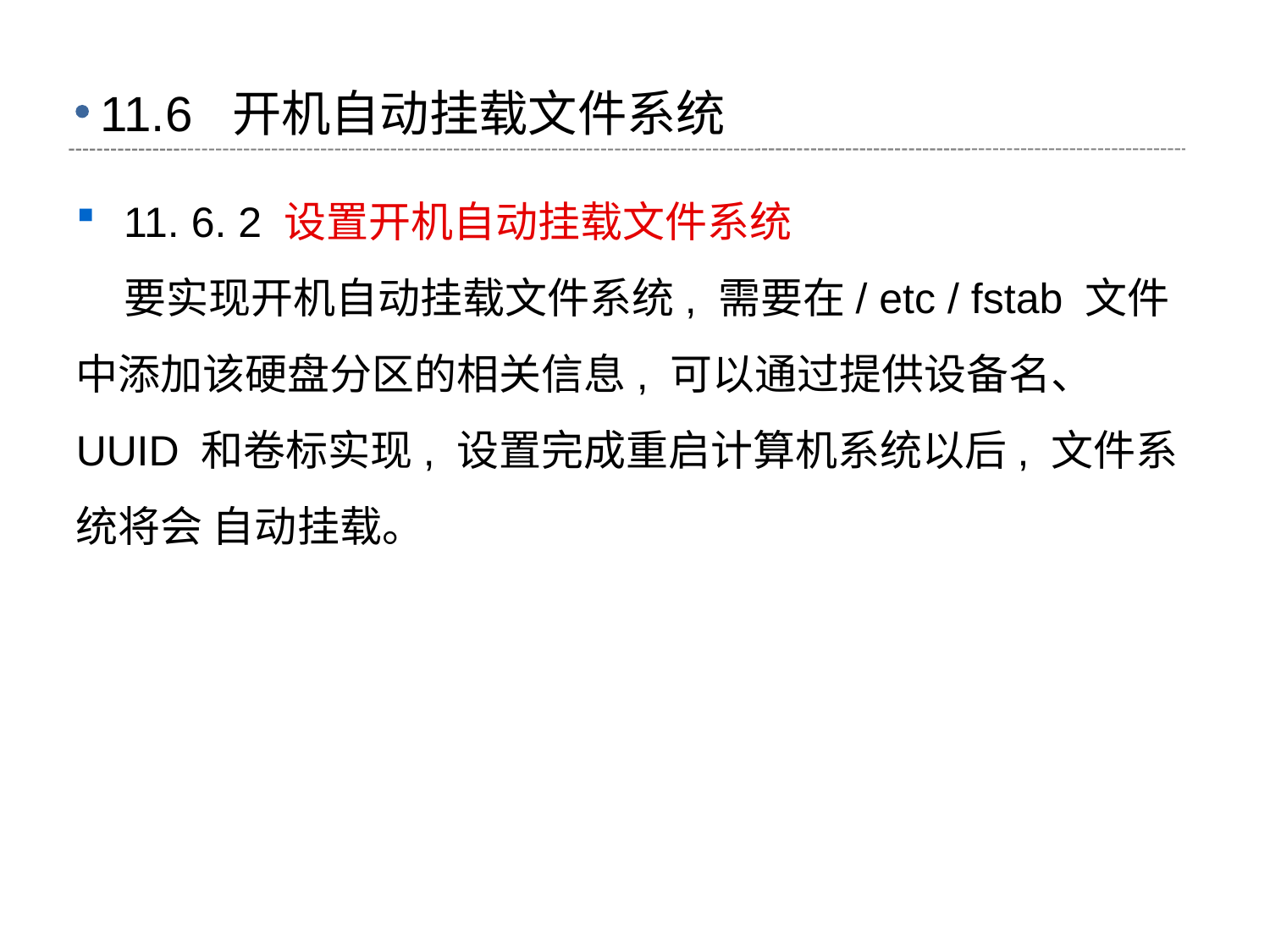

# 11.6  开机自动挂载文件系统

11. 6. 2 设置开机自动挂载文件系统
    要实现开机自动挂载文件系统, 需要在/ etc / fstab 文件中添加该硬盘分区的相关信息, 可以通过提供设备名、 UUID 和卷标实现, 设置完成重启计算机系统以后, 文件系统将会 自动挂载。